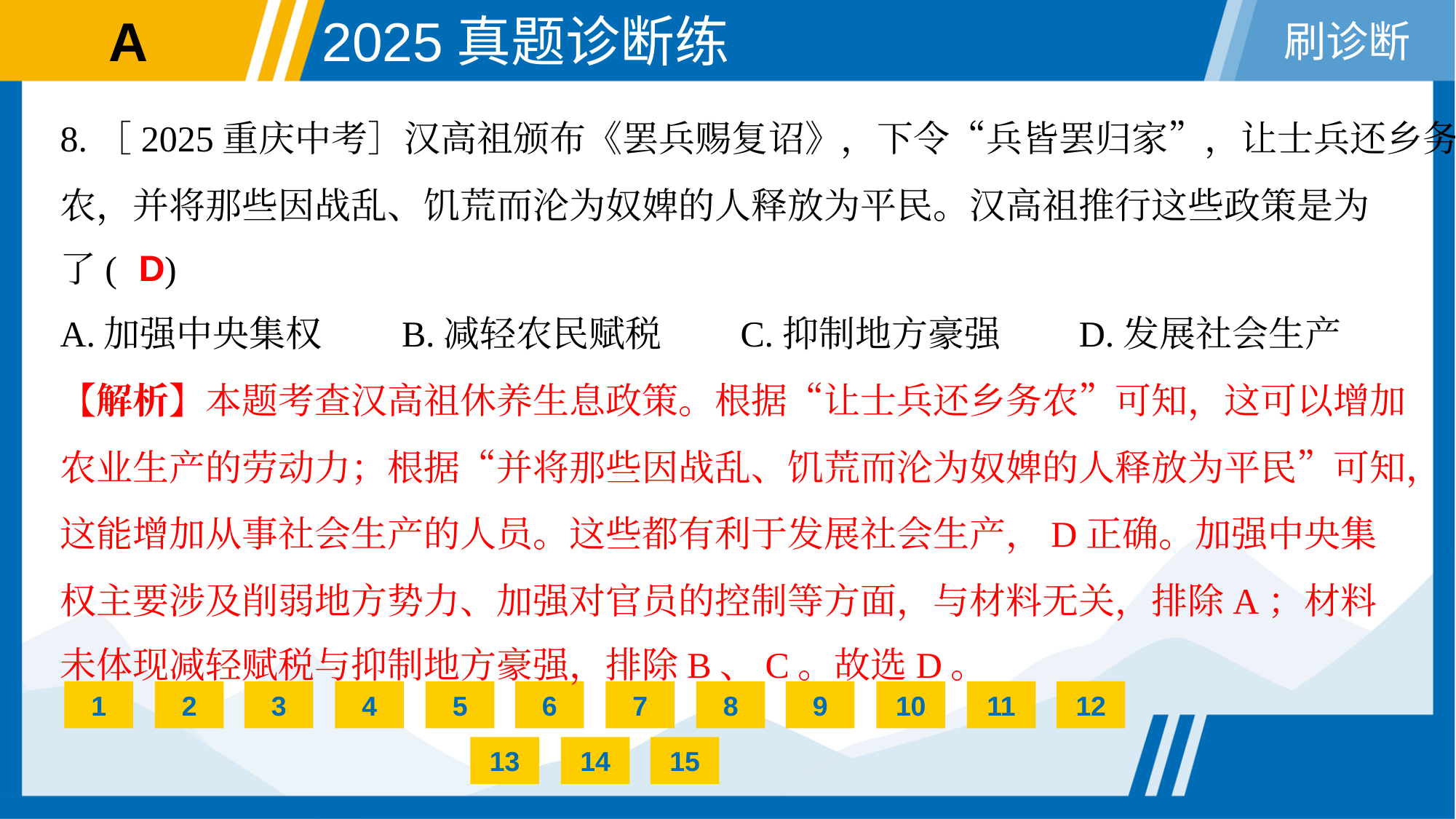

8.［2025重庆中考］汉高祖颁布《罢兵赐复诏》，下令“兵皆罢归家”，让士兵还乡务
农，并将那些因战乱、饥荒而沦为奴婢的人释放为平民。汉高祖推行这些政策是为
了(     )
D
A.加强中央集权	B.减轻农民赋税	C.抑制地方豪强	D.发展社会生产
【解析】本题考查汉高祖休养生息政策。根据“让士兵还乡务农”可知，这可以增加
农业生产的劳动力；根据“并将那些因战乱、饥荒而沦为奴婢的人释放为平民”可知，
这能增加从事社会生产的人员。这些都有利于发展社会生产，D正确。加强中央集
权主要涉及削弱地方势力、加强对官员的控制等方面，与材料无关，排除A；材料
未体现减轻赋税与抑制地方豪强，排除B、C。故选D。